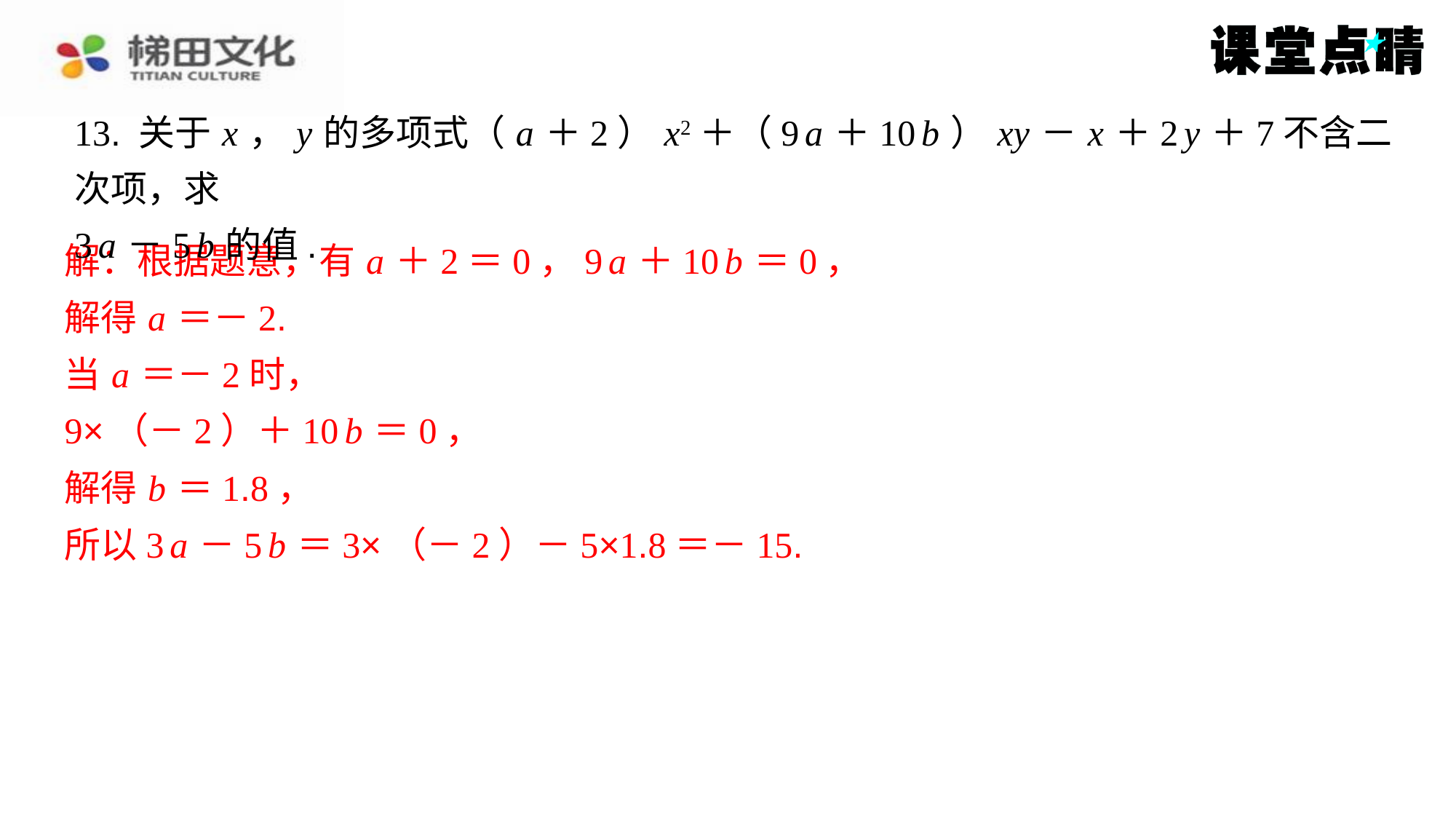

13. 关于 x ， y 的多项式（ a ＋2） x2＋（9 a ＋10 b ） xy － x ＋2 y ＋7不含二次项，求
3 a －5 b 的值.
解：根据题意，有 a ＋2＝0，9 a ＋10 b ＝0，
解：根据题意，有 a ＋2＝0，9 a ＋10 b ＝0，
解得 a ＝－2.
当 a ＝－2时，
9×（－2）＋10 b ＝0，
解得 b ＝1.8，
所以3 a －5 b ＝3×（－2）－5×1.8＝－15.
解得 a ＝－2.
当 a ＝－2时，
9×（－2）＋10 b ＝0，
解得 b ＝1.8，
所以3 a －5 b ＝3×（－2）－5×1.8＝－15.